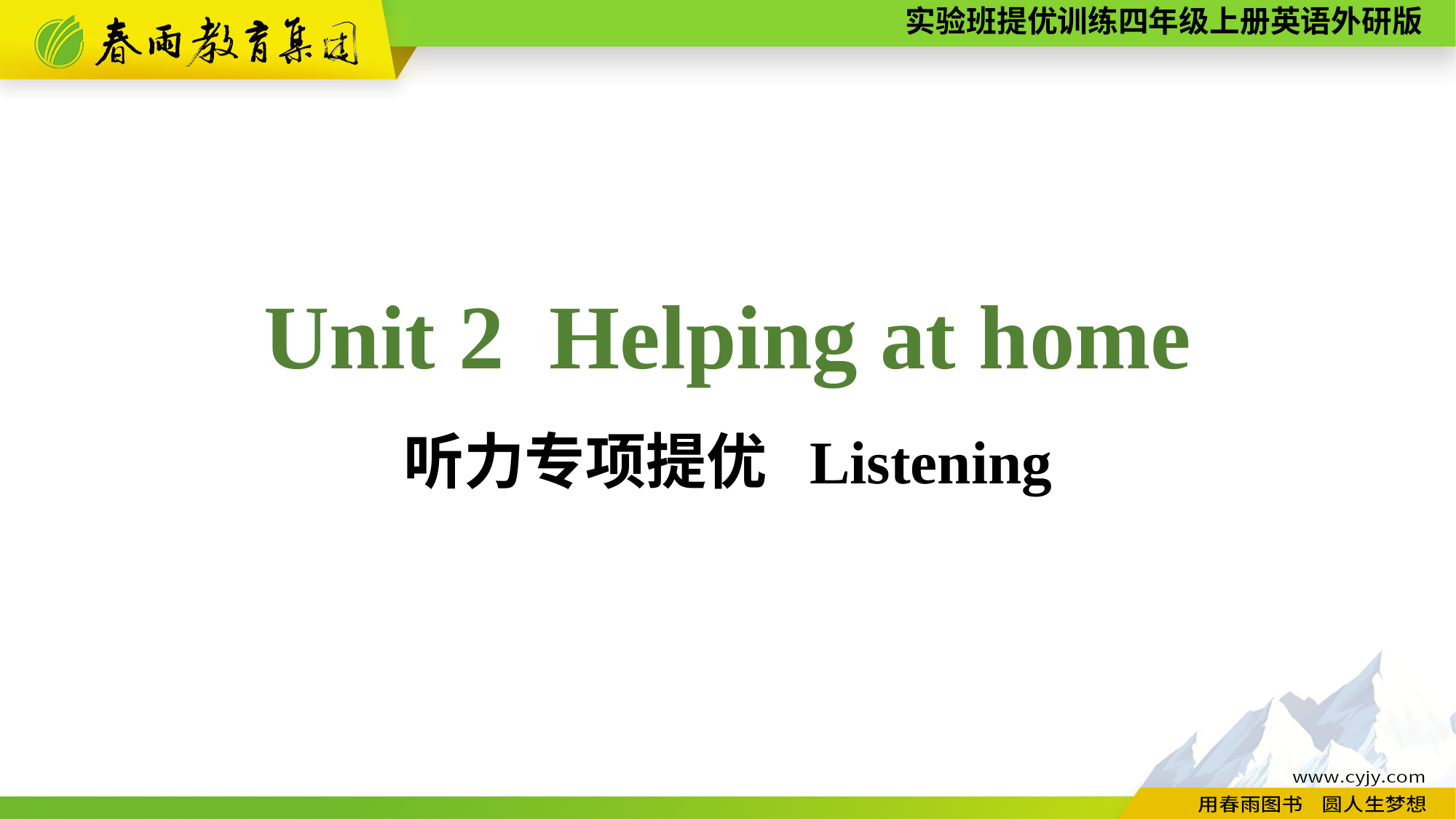

Unit 2  Helping at home
听力专项提优  Listening